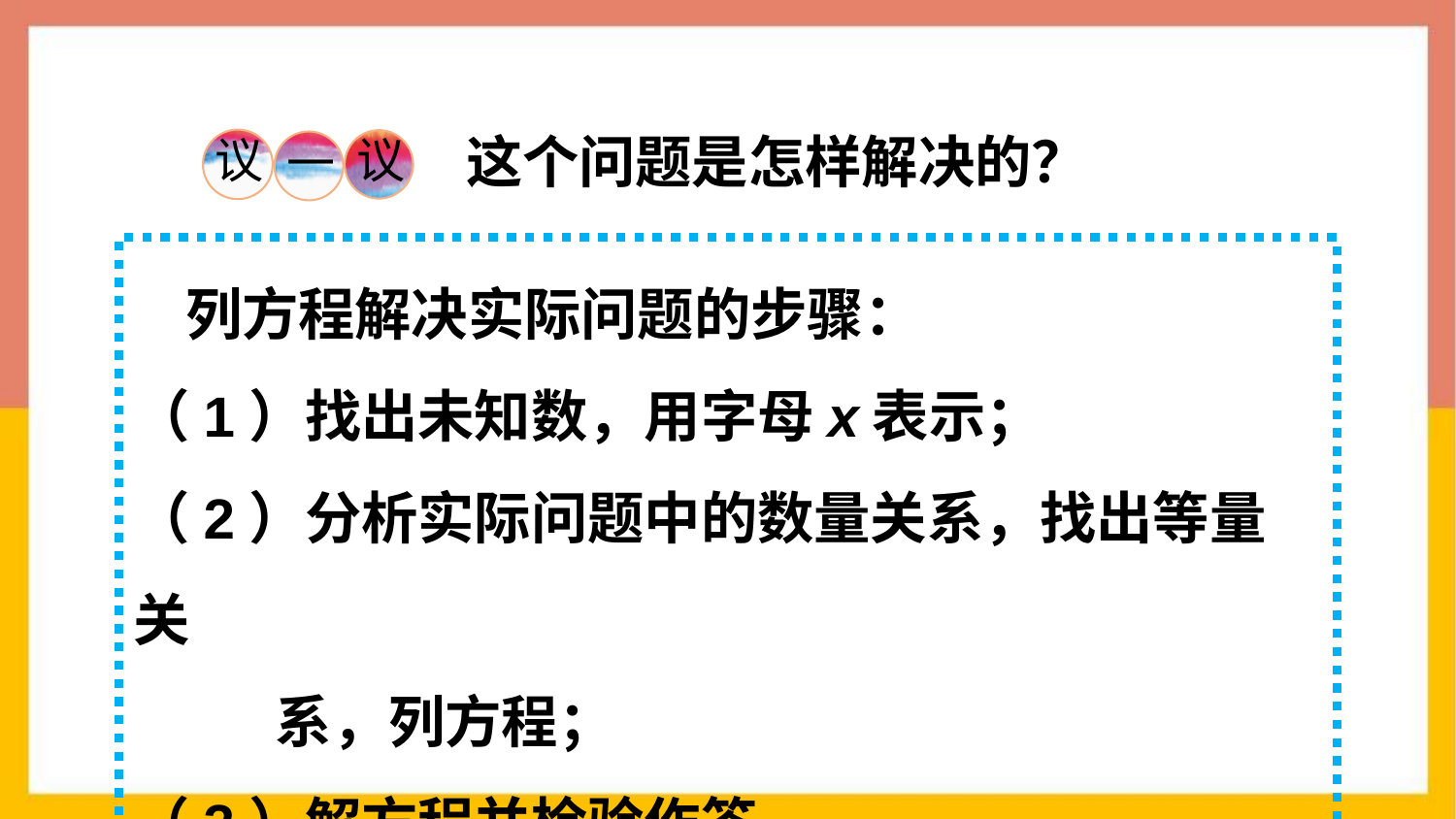

这个问题是怎样解决的？
议
议
一

   列方程解决实际问题的步骤：
（1）找出未知数，用字母x表示；
（2）分析实际问题中的数量关系，找出等量关
          系，列方程；
（3）解方程并检验作答。